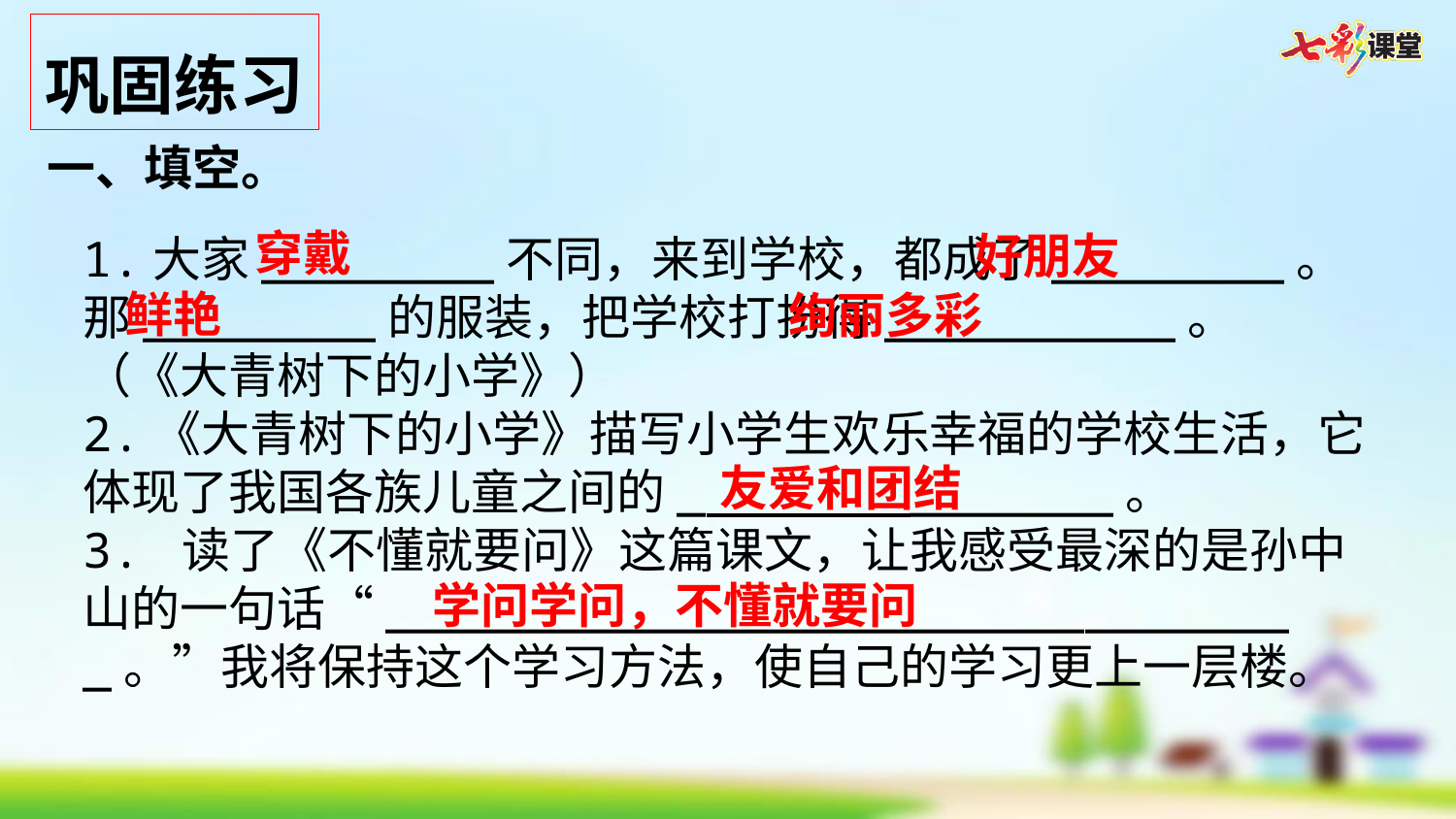

巩固练习
一、填空。
穿戴
好朋友
1.大家________不同，来到学校，都成了________。那________的服装，把学校打扮得__________。（《大青树下的小学》）
2.《大青树下的小学》描写小学生欢乐幸福的学校生活，它体现了我国各族儿童之间的_       _______。
3. 读了《不懂就要问》这篇课文，让我感受最深的是孙中山的一句话“________________________________。”我将保持这个学习方法，使自己的学习更上一层楼。
鲜艳
绚丽多彩
友爱和团结
学问学问，不懂就要问